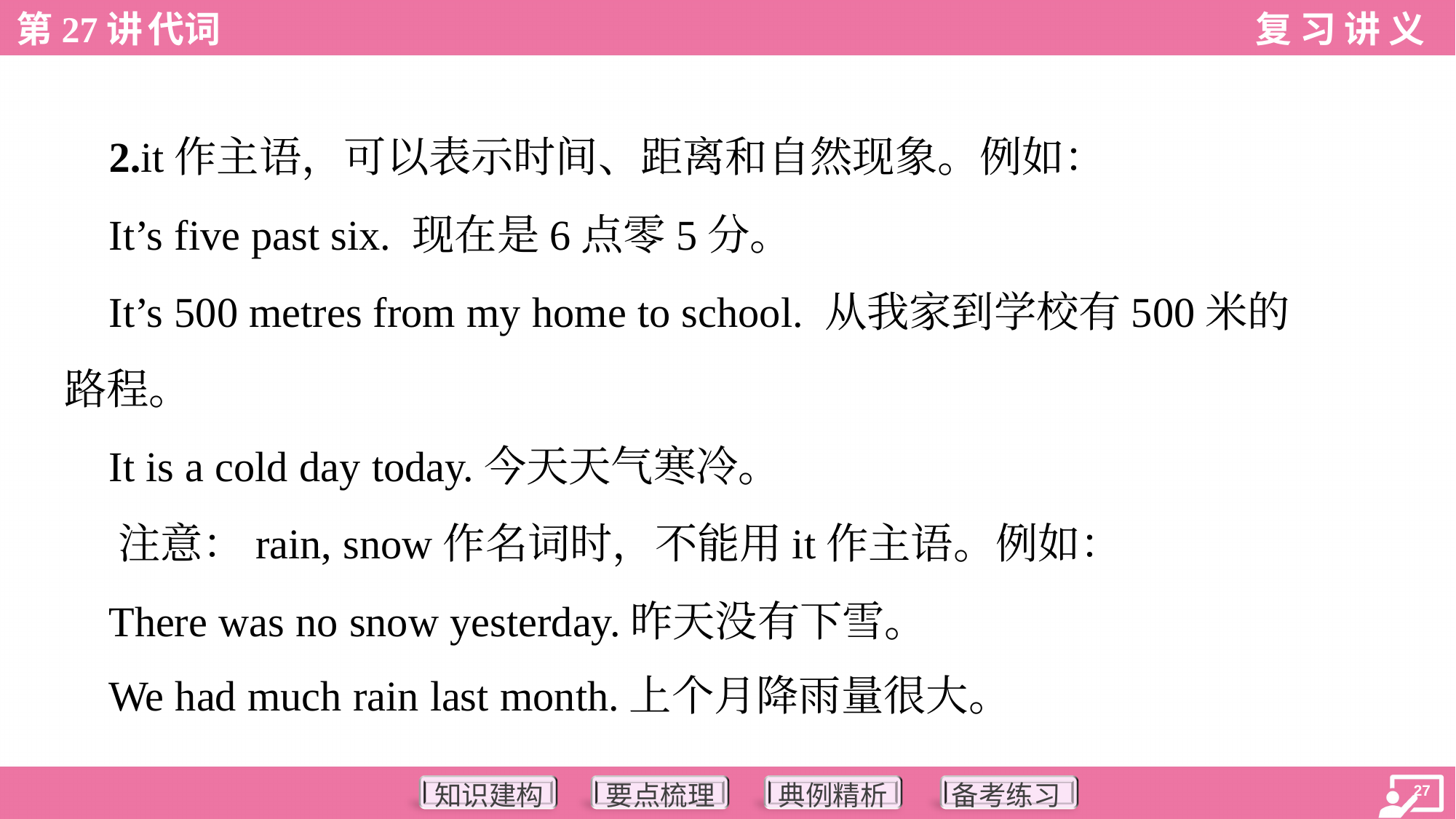

2.it作主语，可以表示时间、距离和自然现象。例如：
    It’s five past six. 现在是6点零5分。
    It’s 500 metres from my home to school. 从我家到学校有500米的
路程。
    It is a cold day today.今天天气寒冷。
    注意：rain, snow作名词时，不能用it作主语。例如：
    There was no snow yesterday.昨天没有下雪。
    We had much rain last month.上个月降雨量很大。